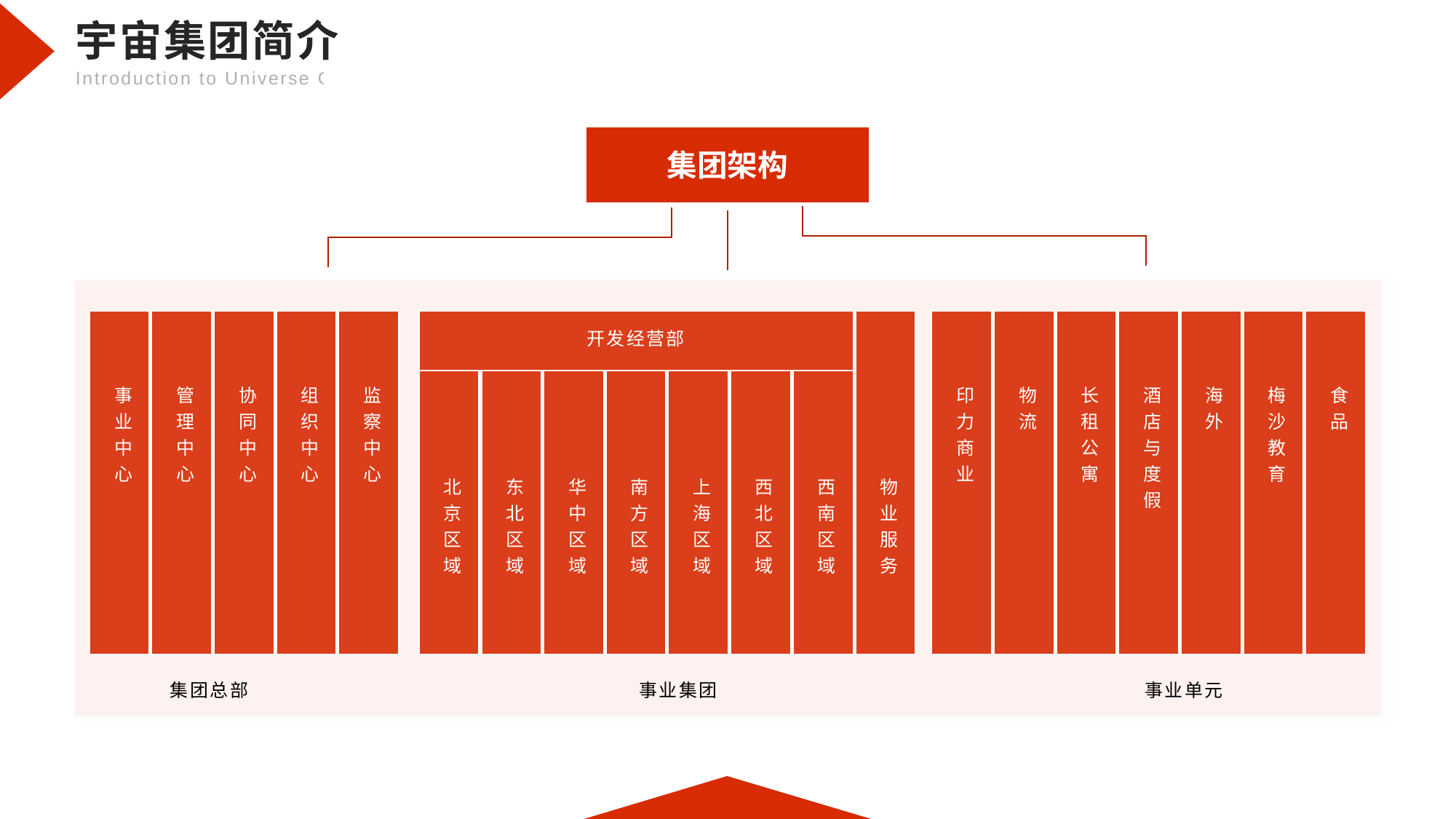

集团架构

开发经营部

事业中心
管理中心
协同中心
组织中心
监察中心
印力商业
物流
长租公寓
酒店与度假
海外
梅沙教育
食品
北京区域
东北区域
华中区域
南方区域
上海区域
西北区域
西南区域
物业服务
集团总部
事业集团
事业单元